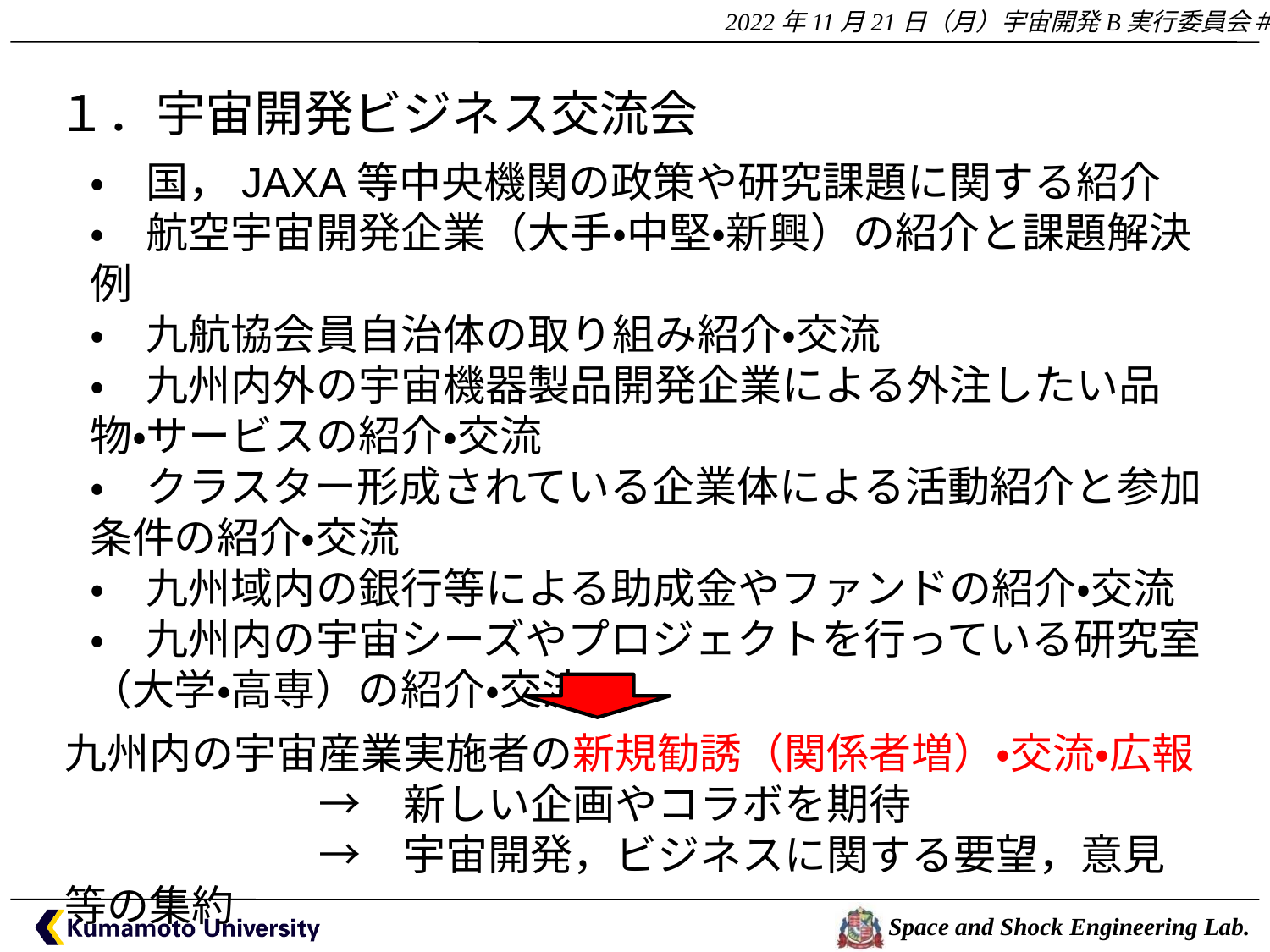

１．宇宙開発ビジネス交流会
・　国，JAXA等中央機関の政策や研究課題に関する紹介
・　航空宇宙開発企業（大手・中堅・新興）の紹介と課題解決例
・　九航協会員自治体の取り組み紹介・交流
・　九州内外の宇宙機器製品開発企業による外注したい品物・サービスの紹介・交流
・　クラスター形成されている企業体による活動紹介と参加条件の紹介・交流
・　九州域内の銀行等による助成金やファンドの紹介・交流
・　九州内の宇宙シーズやプロジェクトを行っている研究室（大学・高専）の紹介・交流

九州内の宇宙産業実施者の新規勧誘（関係者増）・交流・広報
　　　　　　→　新しい企画やコラボを期待
　　　　　　→　宇宙開発，ビジネスに関する要望，意見等の集約